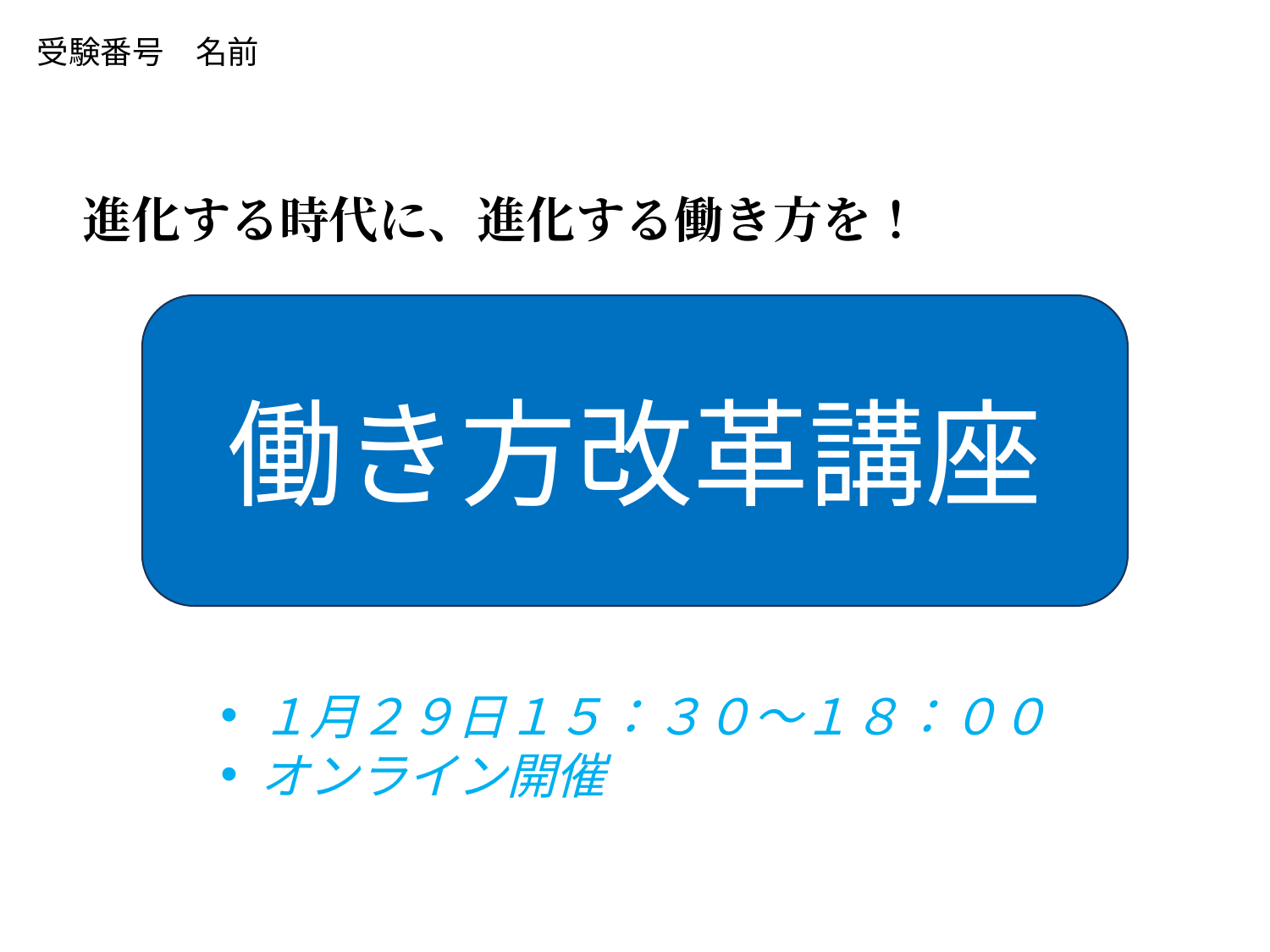

受験番号　名前
進化する時代に、進化する働き方を！
働き方改革講座
１月２９日１５：３０～１８：００
オンライン開催